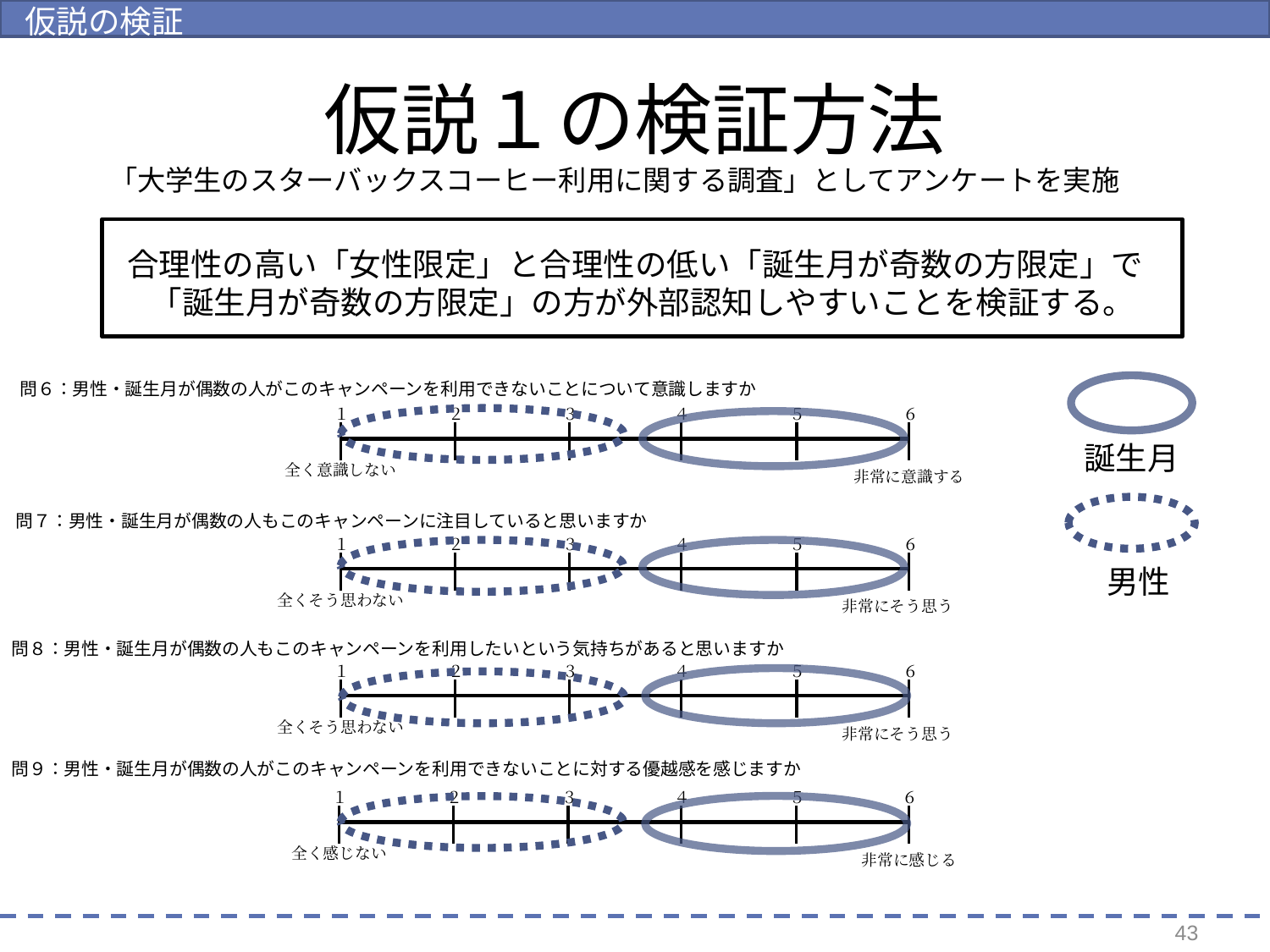

仮説の検証
# 仮説１の検証方法
「大学生のスターバックスコーヒー利用に関する調査」としてアンケートを実施

合理性の高い「女性限定」と合理性の低い「誕生月が奇数の方限定」で
 「誕生月が奇数の方限定」の方が外部認知しやすいことを検証する。

問６：男性・誕生月が偶数の人がこのキャンペーンを利用できないことについて意識しますか

１
全く意識しない
２
３
４
５
６
非常に意識する

誕生月

問７：男性・誕生月が偶数の人もこのキャンペーンに注目していると思いますか

１
全くそう思わない
２
３
４
５
６
非常にそう思う

男性
問８：男性・誕生月が偶数の人もこのキャンペーンを利用したいという気持ちがあると思いますか
１
全くそう思わない
２
３
４
５
６
非常にそう思う

問９：男性・誕生月が偶数の人がこのキャンペーンを利用できないことに対する優越感を感じますか
１
全く感じない
２
３
４
５
６
非常に感じる